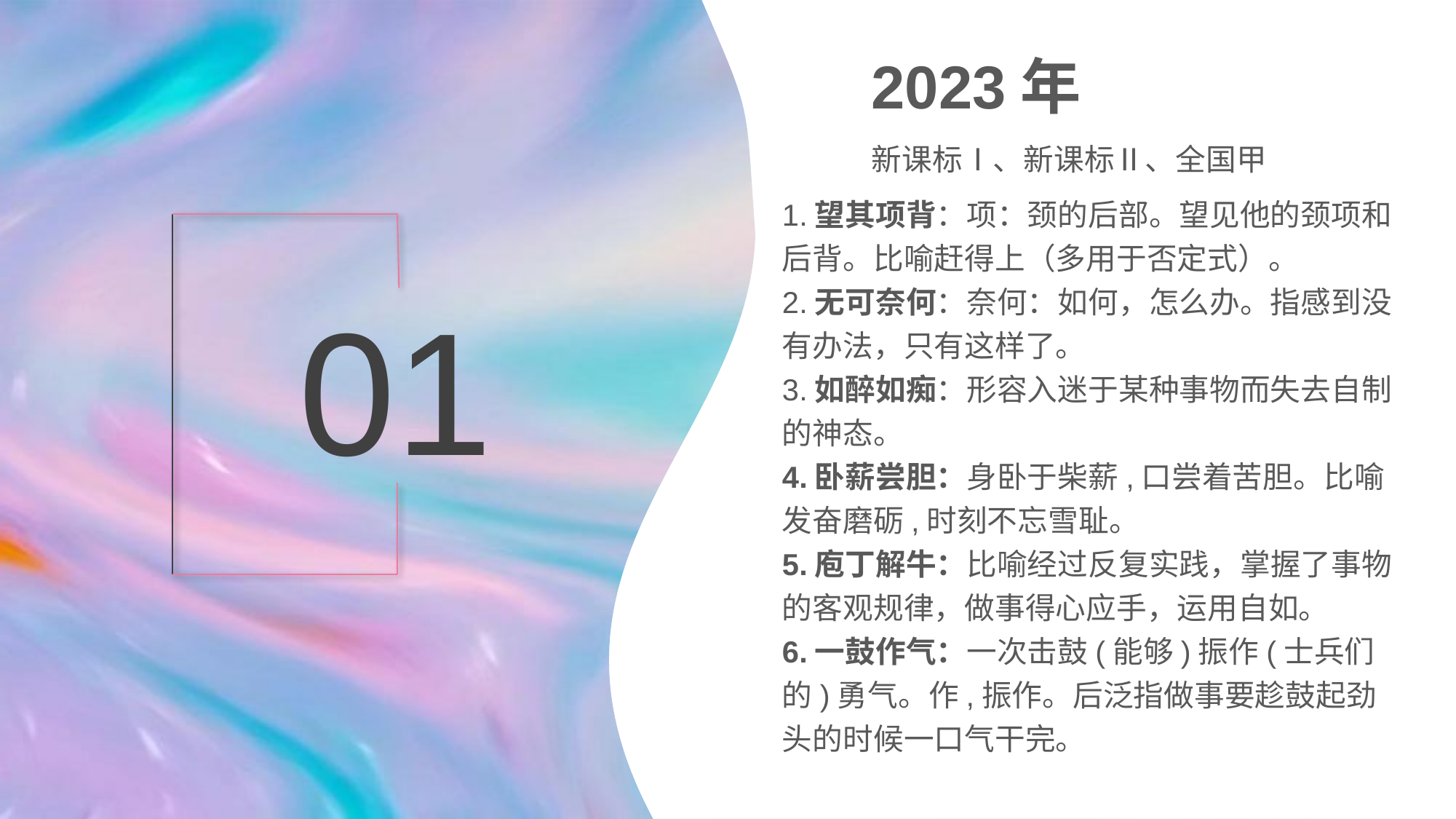

2023年
新课标Ⅰ、新课标Ⅱ、全国甲
1.望其项背：项：颈的后部。望见他的颈项和后背。比喻赶得上（多用于否定式）。
2.无可奈何：奈何：如何，怎么办。指感到没有办法，只有这样了。
3.如醉如痴：形容入迷于某种事物而失去自制的神态。
4.卧薪尝胆：身卧于柴薪,口尝着苦胆。比喻发奋磨砺,时刻不忘雪耻。
5.庖丁解牛：比喻经过反复实践，掌握了事物的客观规律，做事得心应手，运用自如。
6.一鼓作气：一次击鼓(能够)振作(士兵们的)勇气。作,振作。后泛指做事要趁鼓起劲头的时候一口气干完。
01